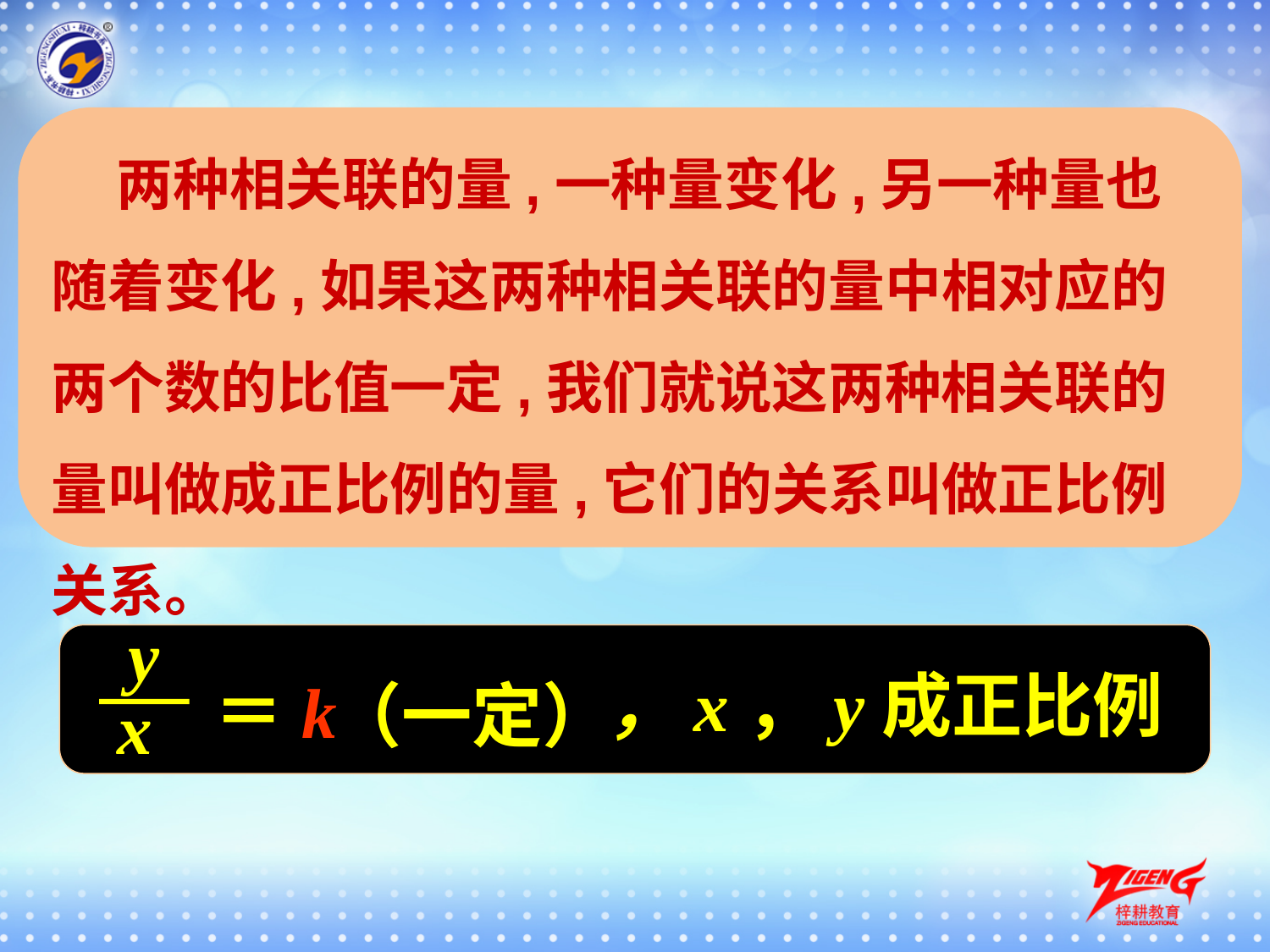

两种相关联的量,一种量变化,另一种量也随着变化,如果这两种相关联的量中相对应的两个数的比值一定,我们就说这两种相关联的量叫做成正比例的量,它们的关系叫做正比例关系。
y

，x，y成正比例
＝k
（一定）
x